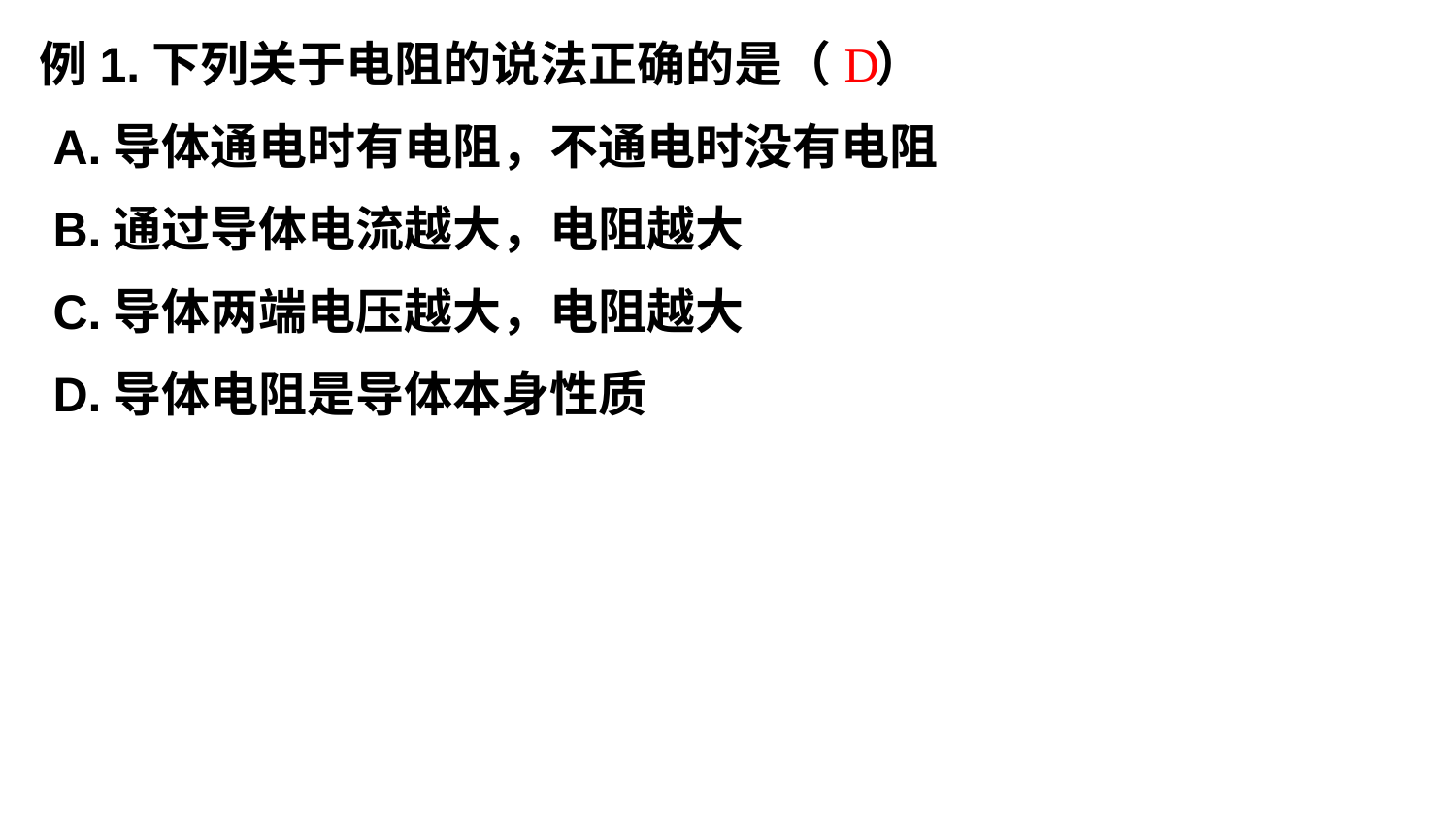

例1.下列关于电阻的说法正确的是（    ）
 A.导体通电时有电阻，不通电时没有电阻
 B.通过导体电流越大，电阻越大
 C.导体两端电压越大，电阻越大
 D.导体电阻是导体本身性质
D